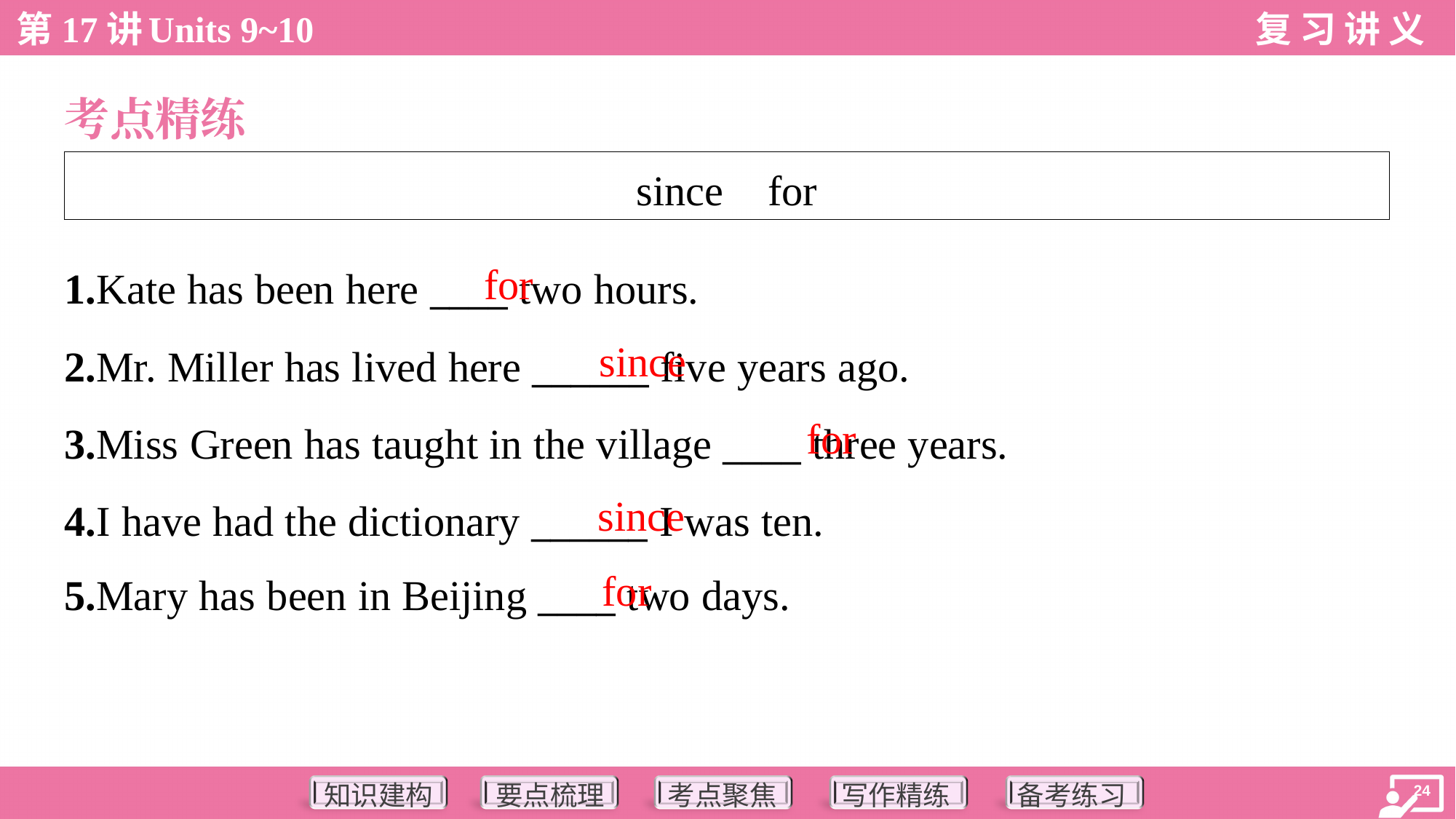

考点精练
| since for |
| --- |
for
1.Kate has been here ____ two hours.
2.Mr. Miller has lived here ______ five years ago.
3.Miss Green has taught in the village ____ three years.
4.I have had the dictionary ______ I was ten.
5.Mary has been in Beijing ____ two days.
since
for
since
for